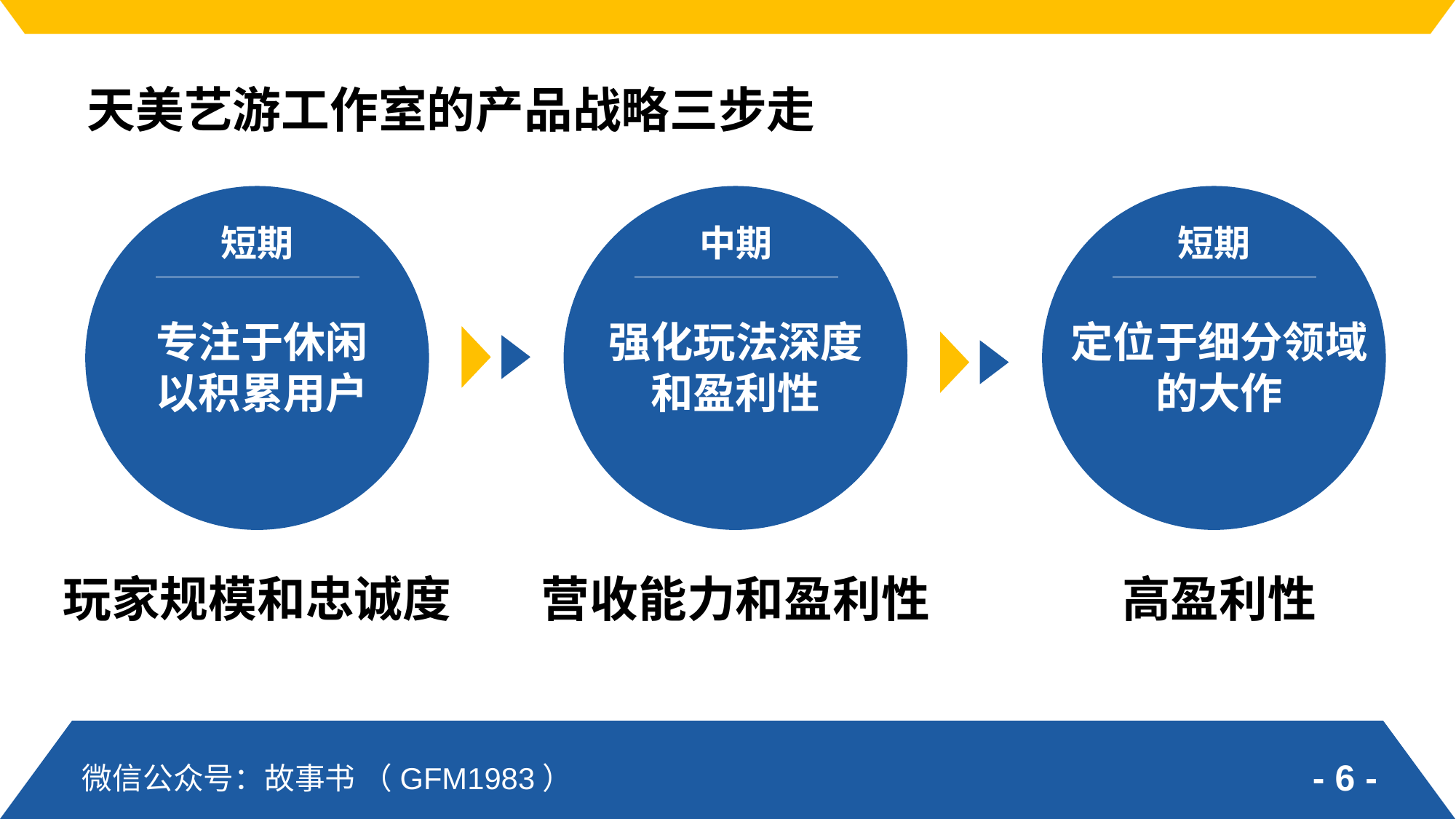

天美艺游工作室的产品战略三步走

短期
专注于休闲
以积累用户

中期
强化玩法深度
和盈利性

短期
定位于细分领域
的大作

玩家规模和忠诚度
营收能力和盈利性
高盈利性

- 6 -
微信公众号：故事书 （GFM1983）